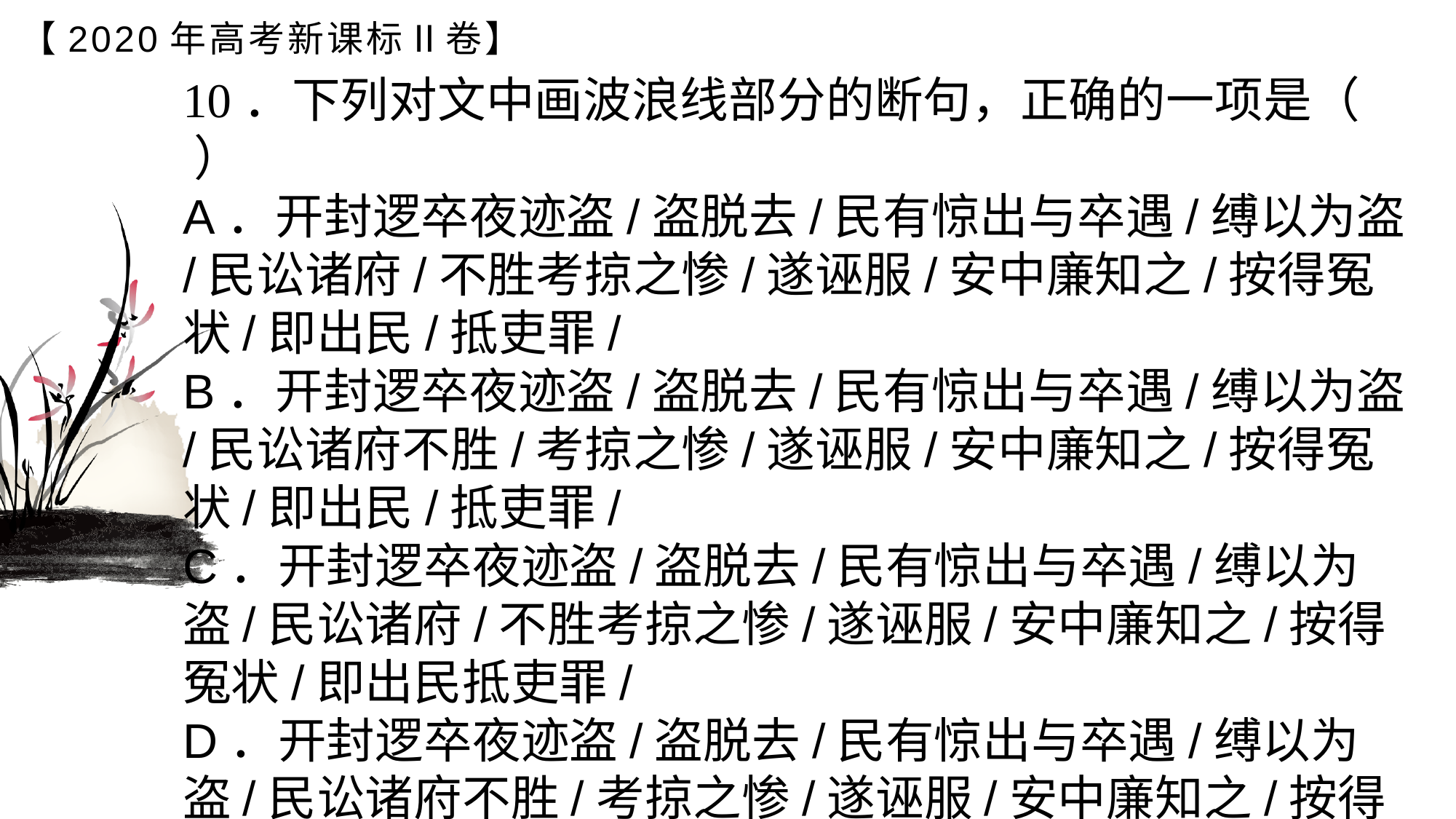

# 【2020年高考新课标Ⅱ卷】
10．下列对文中画波浪线部分的断句，正确的一项是（  ）A．开封逻卒夜迹盗/盗脱去/民有惊出与卒遇/缚以为盗/民讼诸府/不胜考掠之惨/遂诬服/安中廉知之/按得冤状/即出民/抵吏罪/B．开封逻卒夜迹盗/盗脱去/民有惊出与卒遇/缚以为盗/民讼诸府不胜/考掠之惨/遂诬服/安中廉知之/按得冤状/即出民/抵吏罪/C．开封逻卒夜迹盗/盗脱去/民有惊出与卒遇/缚以为盗/民讼诸府/不胜考掠之惨/遂诬服/安中廉知之/按得冤状/即出民抵吏罪/D．开封逻卒夜迹盗/盗脱去/民有惊出与卒遇/缚以为盗/民讼诸府不胜/考掠之惨/遂诬服/安中廉知之/按得冤状/即出民抵吏罪/